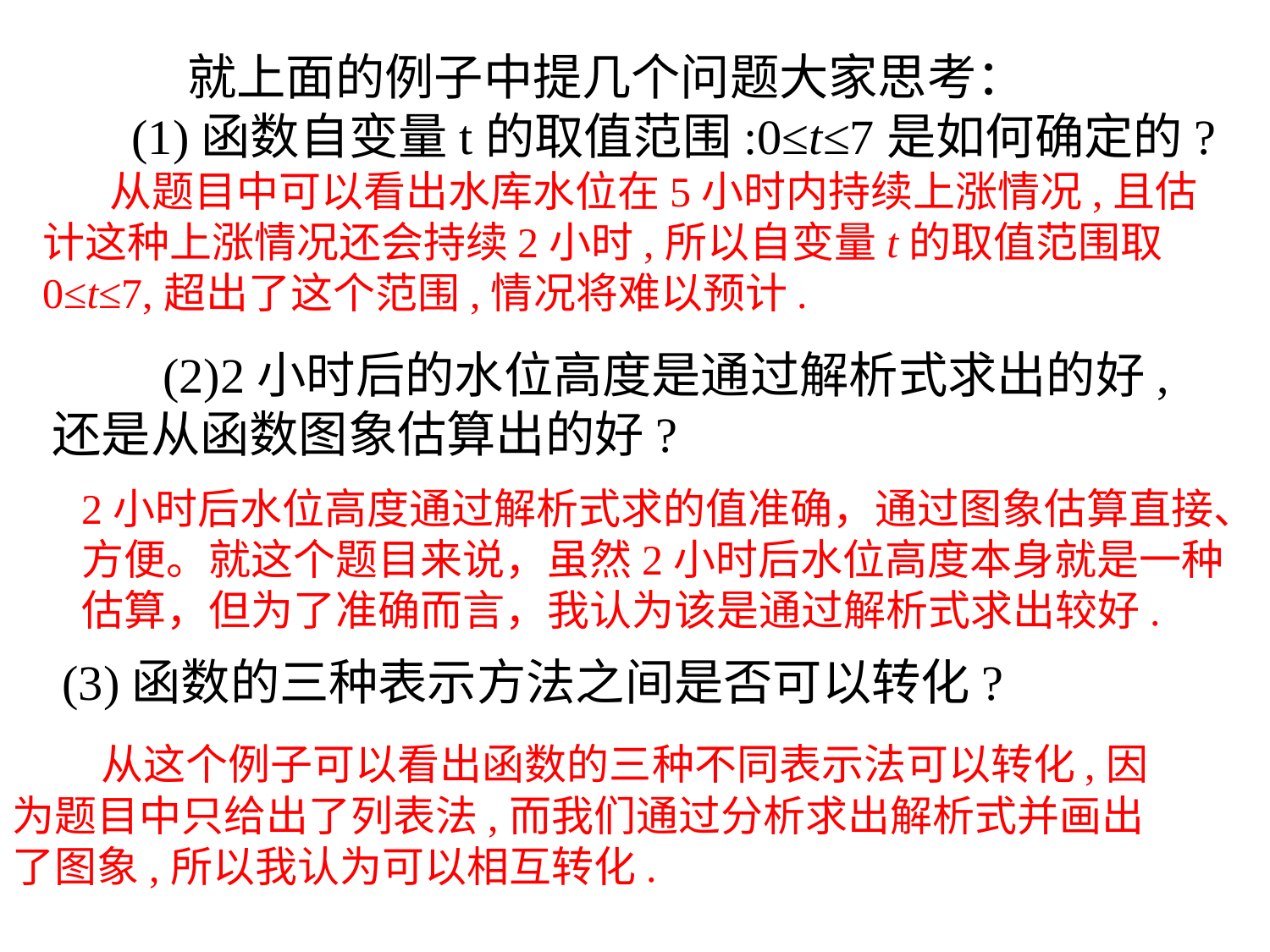

就上面的例子中提几个问题大家思考：
(1)函数自变量t的取值范围:0≤t≤7是如何确定的?
      从题目中可以看出水库水位在5小时内持续上涨情况,且估计这种上涨情况还会持续2小时,所以自变量t的取值范围取0≤t≤7,超出了这个范围,情况将难以预计.
　　(2)2小时后的水位高度是通过解析式求出的好,还是从函数图象估算出的好?
2小时后水位高度通过解析式求的值准确，通过图象估算直接、方便。就这个题目来说，虽然2小时后水位高度本身就是一种估算，但为了准确而言，我认为该是通过解析式求出较好.
(3)函数的三种表示方法之间是否可以转化?
       从这个例子可以看出函数的三种不同表示法可以转化,因为题目中只给出了列表法,而我们通过分析求出解析式并画出了图象,所以我认为可以相互转化.